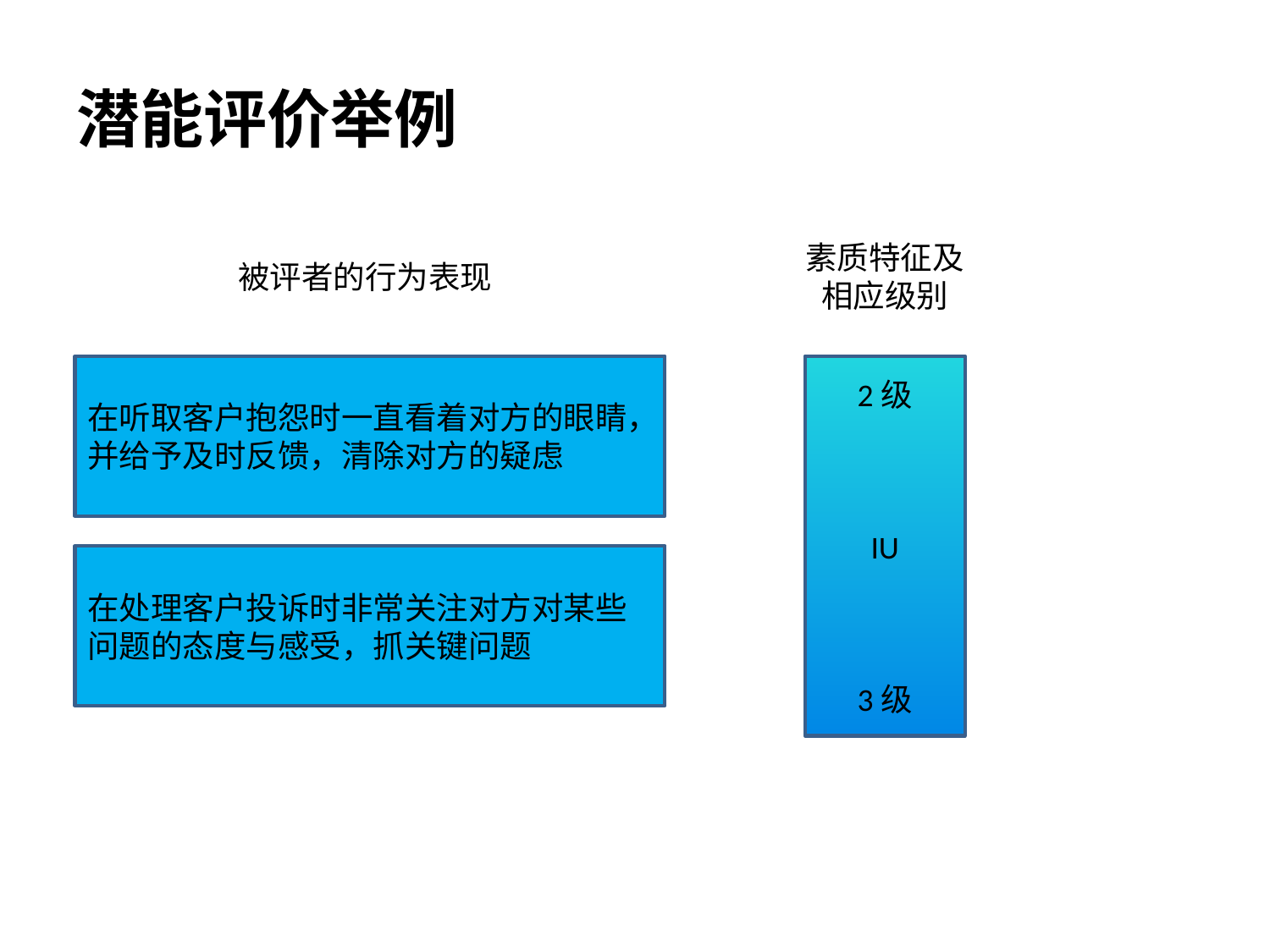

# 潜能评价举例
素质特征及
相应级别

被评者的行为表现
在听取客户抱怨时一直看着对方的眼睛，并给予及时反馈，清除对方的疑虑
2级

IU

3级
在处理客户投诉时非常关注对方对某些问题的态度与感受，抓关键问题